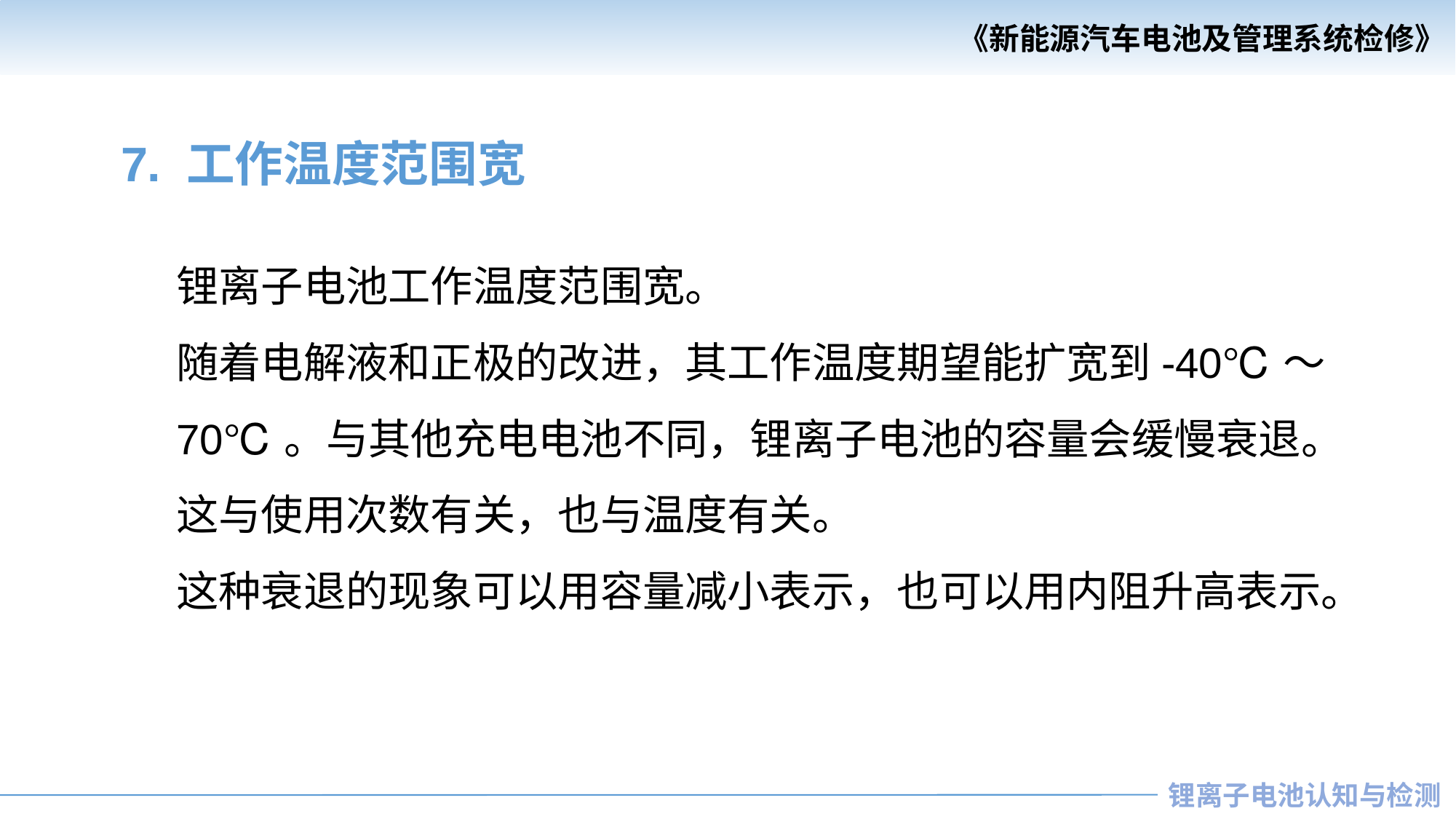

7. 工作温度范围宽
锂离子电池工作温度范围宽。
随着电解液和正极的改进，其工作温度期望能扩宽到-40℃～70℃。与其他充电电池不同，锂离子电池的容量会缓慢衰退。
这与使用次数有关，也与温度有关。
这种衰退的现象可以用容量减小表示，也可以用内阻升高表示。